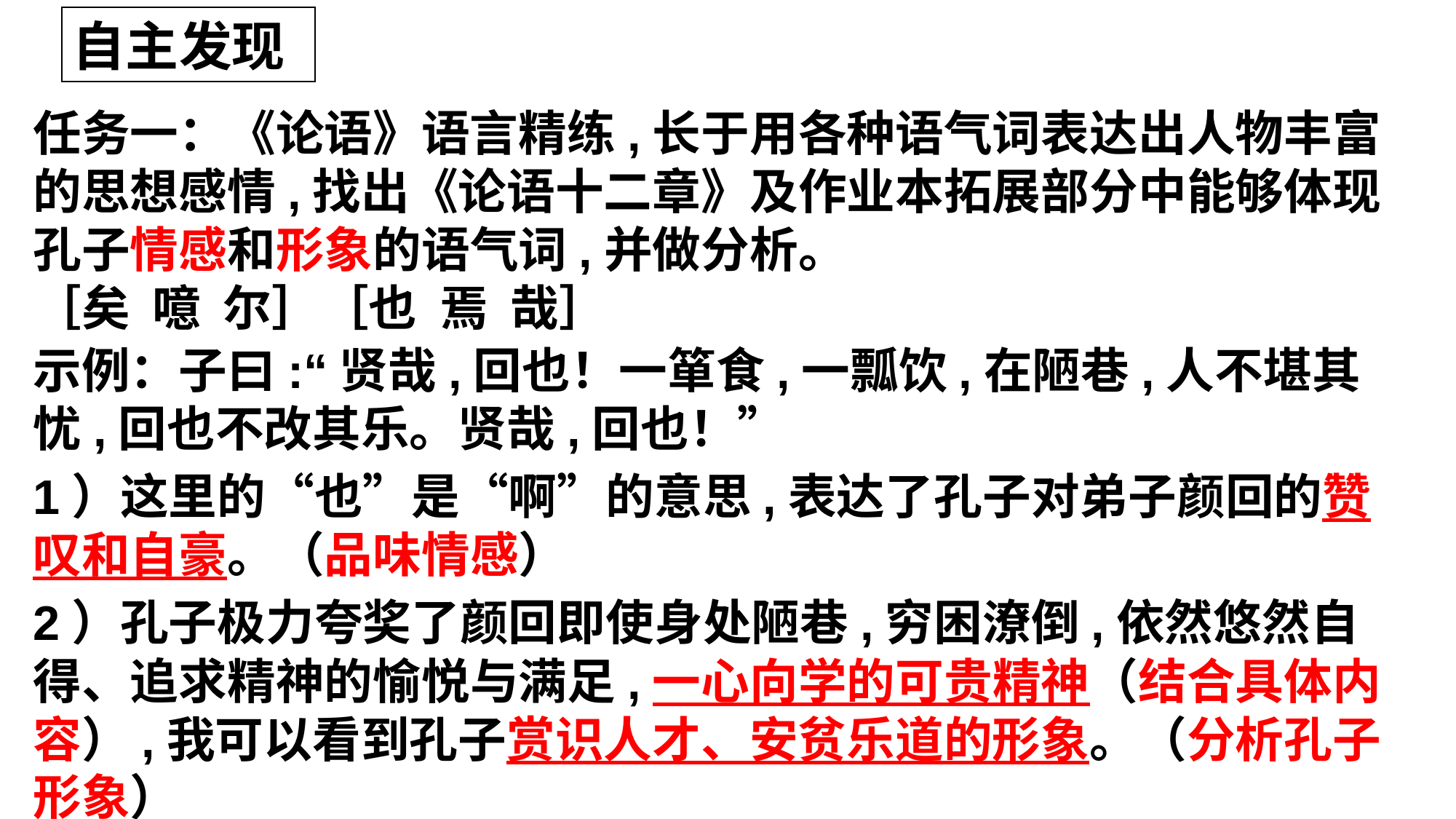

自主发现
# 任务一：《论语》语言精练,长于用各种语气词表达出人物丰富的思想感情,找出《论语十二章》及作业本拓展部分中能够体现孔子情感和形象的语气词,并做分析。 ［矣  噫  尔］［也  焉  哉］
示例：子曰:“贤哉,回也！一箪食,一瓢饮,在陋巷,人不堪其忧,回也不改其乐。贤哉,回也！”
1）这里的“也”是“啊”的意思,表达了孔子对弟子颜回的赞叹和自豪。（品味情感）
2）孔子极力夸奖了颜回即使身处陋巷,穷困潦倒,依然悠然自得、追求精神的愉悦与满足,一心向学的可贵精神（结合具体内容）,我可以看到孔子赏识人才、安贫乐道的形象。（分析孔子形象）